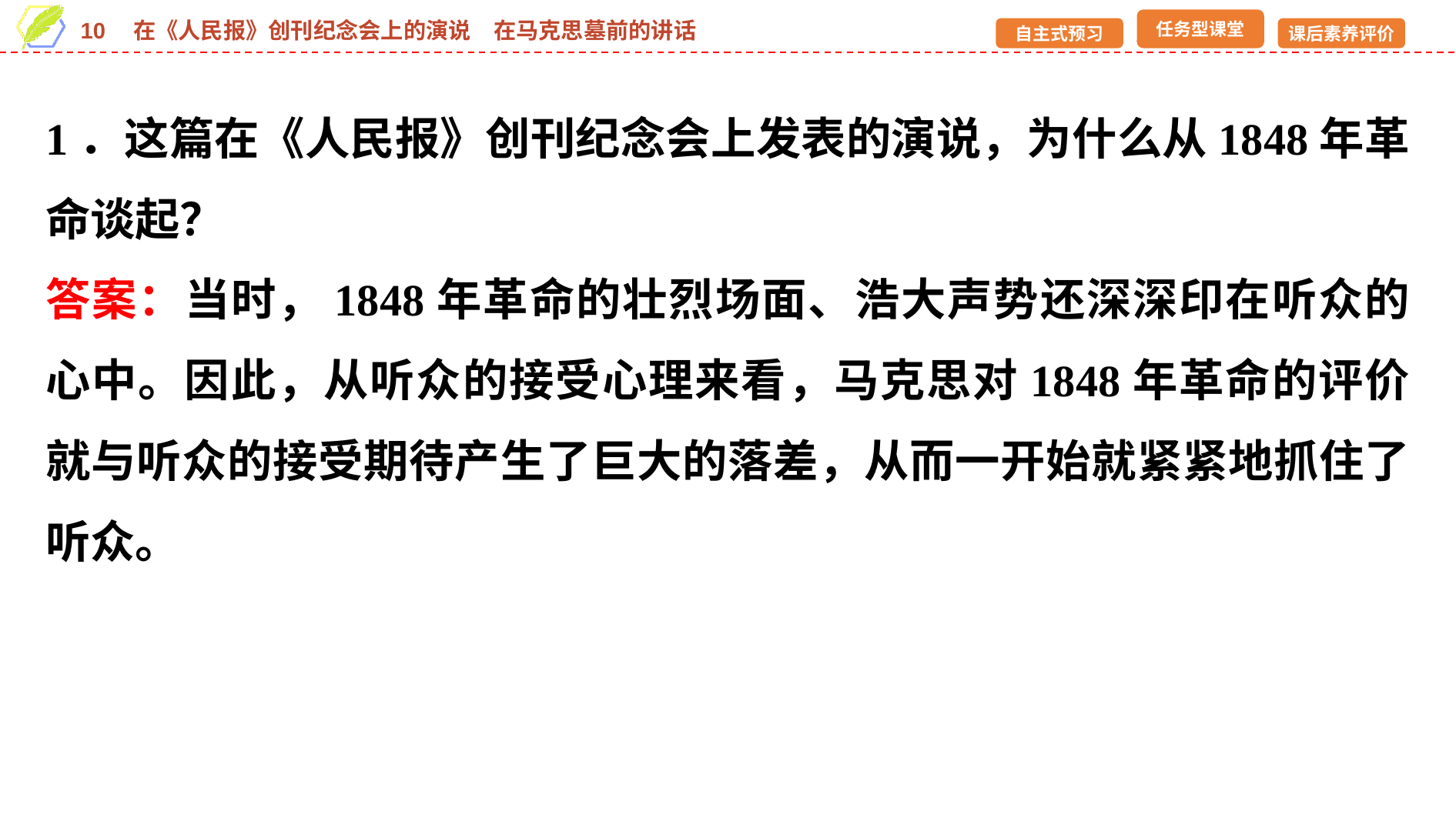

1．这篇在《人民报》创刊纪念会上发表的演说，为什么从1848年革命谈起？
答案：当时，1848年革命的壮烈场面、浩大声势还深深印在听众的心中。因此，从听众的接受心理来看，马克思对1848年革命的评价就与听众的接受期待产生了巨大的落差，从而一开始就紧紧地抓住了听众。